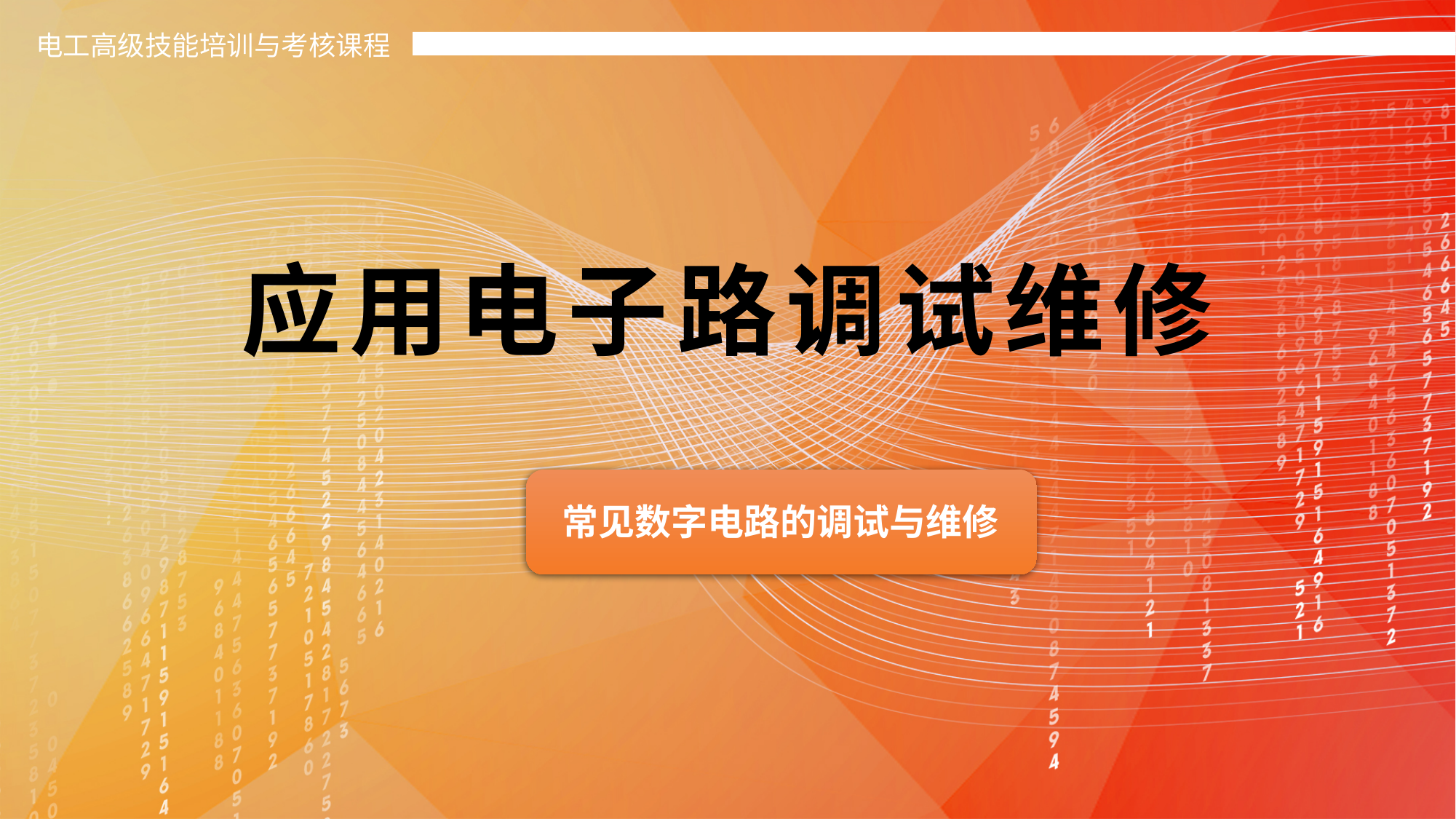

电工高级技能培训与考核课程

应用电子路调试维修

常见数字电路的调试与维修